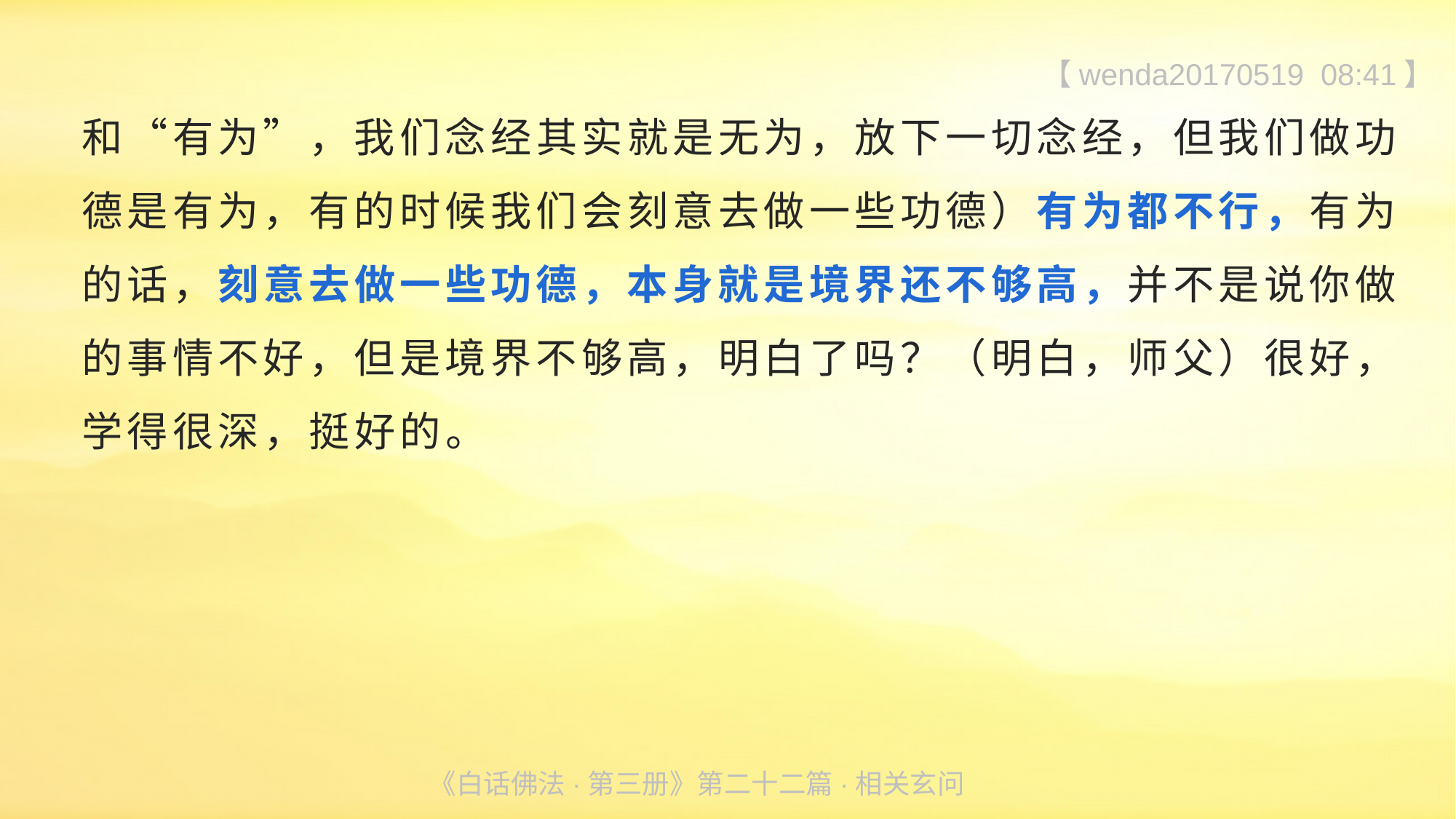

【wenda20170519  08:41】
和“有为”，我们念经其实就是无为，放下一切念经，但我们做功德是有为，有的时候我们会刻意去做一些功德）有为都不行，有为的话，刻意去做一些功德，本身就是境界还不够高，并不是说你做的事情不好，但是境界不够高，明白了吗？（明白，师父）很好，学得很深，挺好的。
《白话佛法·第三册》第二十二篇·相关玄问